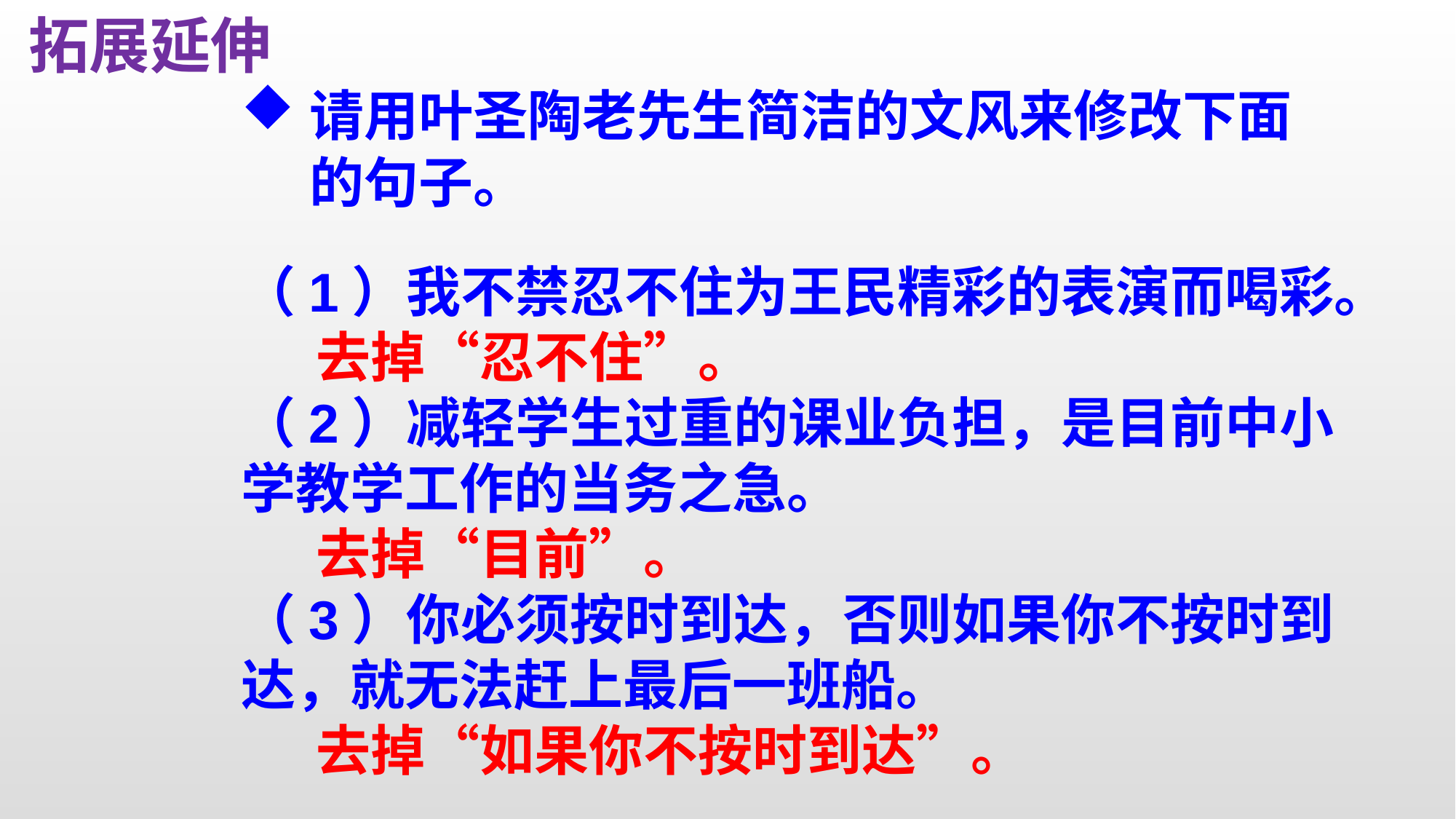

拓展延伸
请用叶圣陶老先生简洁的文风来修改下面的句子。
（1）我不禁忍不住为王民精彩的表演而喝彩。
     去掉“忍不住”。
（2）减轻学生过重的课业负担，是目前中小学教学工作的当务之急。
     去掉“目前”。
（3）你必须按时到达，否则如果你不按时到达，就无法赶上最后一班船。
     去掉“如果你不按时到达”。